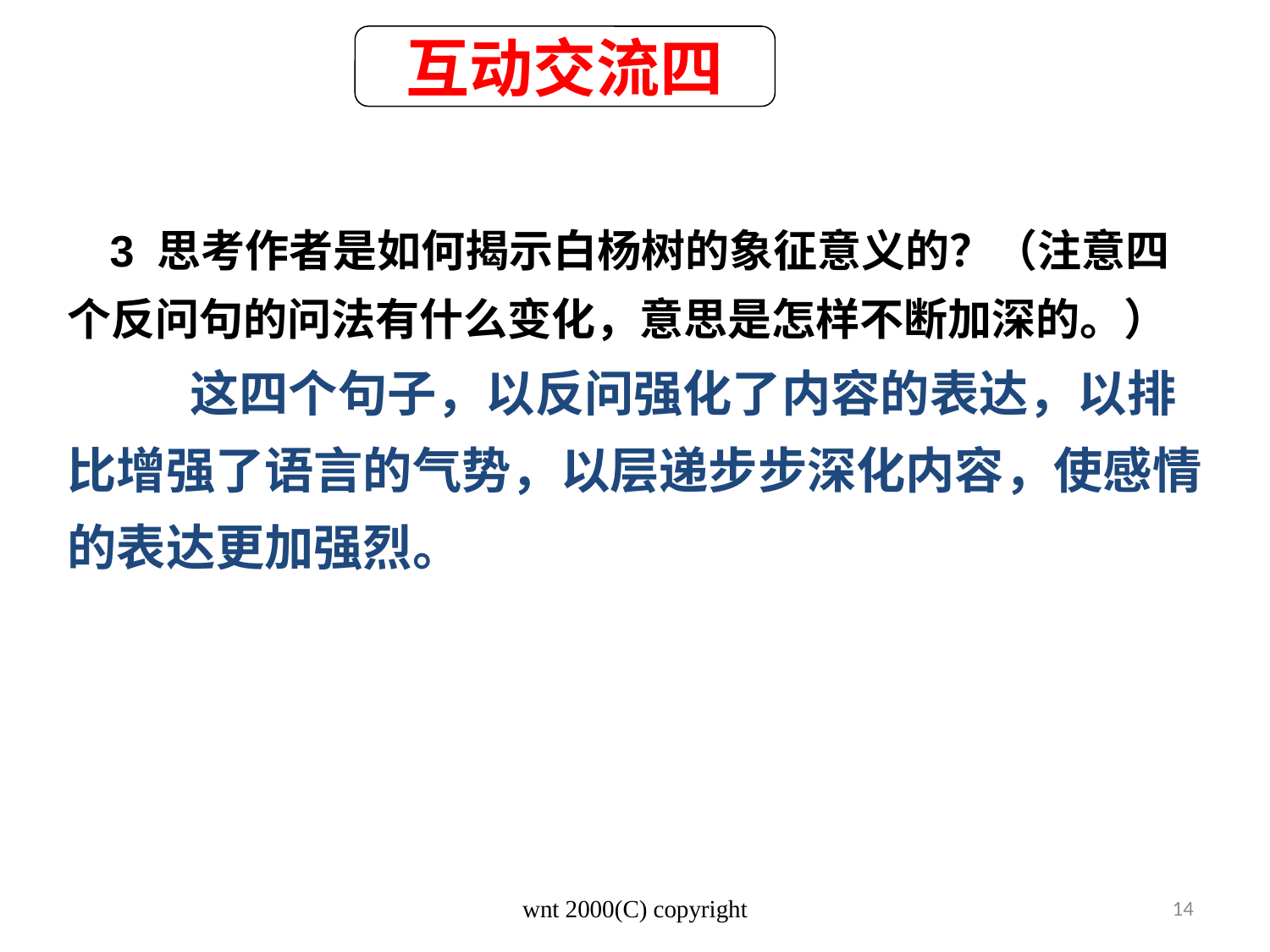

互动交流四
3 思考作者是如何揭示白杨树的象征意义的？（注意四个反问句的问法有什么变化，意思是怎样不断加深的。）
       这四个句子，以反问强化了内容的表达，以排比增强了语言的气势，以层递步步深化内容，使感情的表达更加强烈。
wnt 2000(C) copyright
14